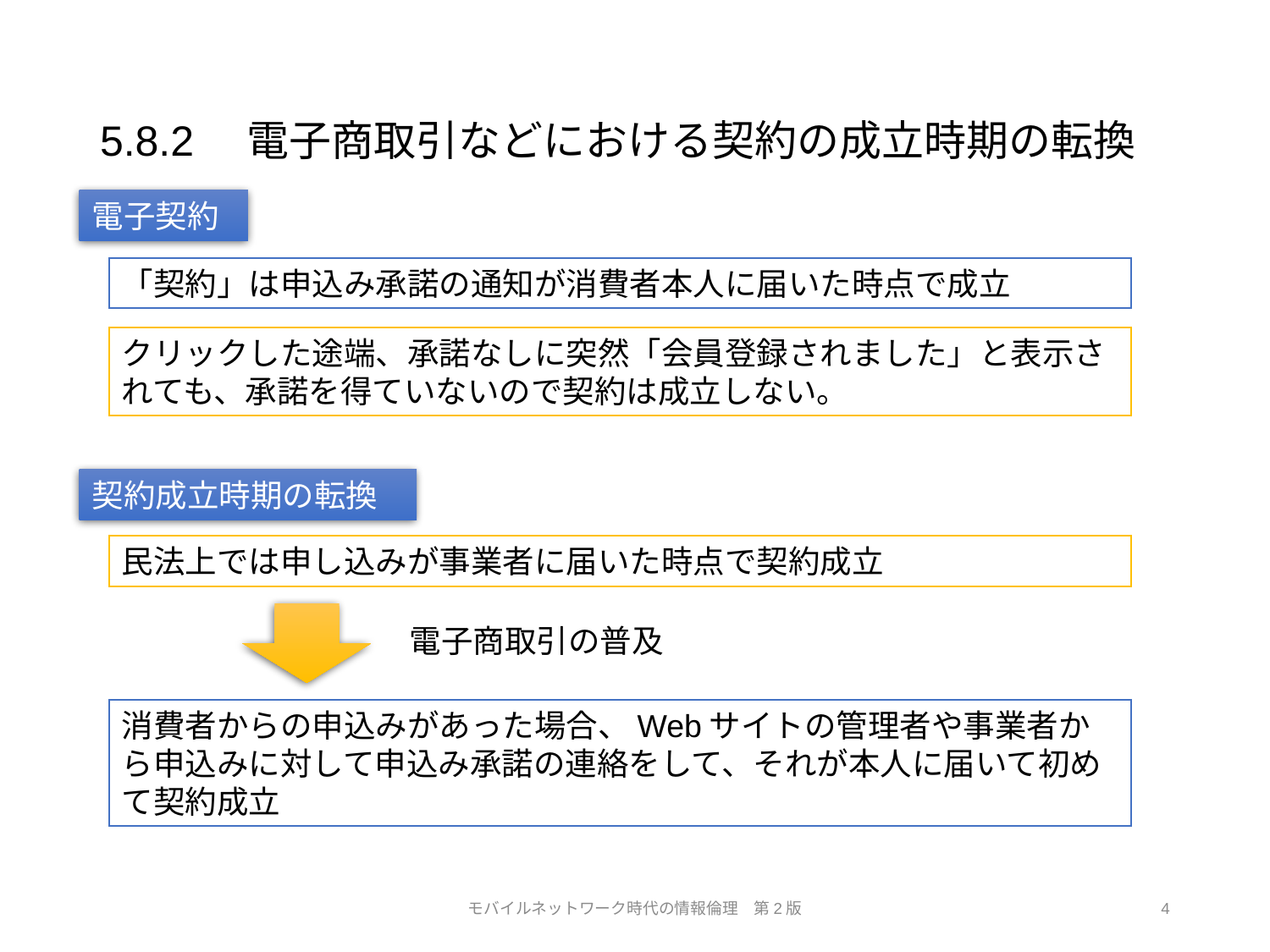

# 5.8.2　電子商取引などにおける契約の成立時期の転換
電子契約
「契約」は申込み承諾の通知が消費者本人に届いた時点で成立
クリックした途端、承諾なしに突然「会員登録されました」と表示されても、承諾を得ていないので契約は成立しない。
契約成立時期の転換
民法上では申し込みが事業者に届いた時点で契約成立

電子商取引の普及
消費者からの申込みがあった場合、Webサイトの管理者や事業者から申込みに対して申込み承諾の連絡をして、それが本人に届いて初めて契約成立
モバイルネットワーク時代の情報倫理　第2版
4